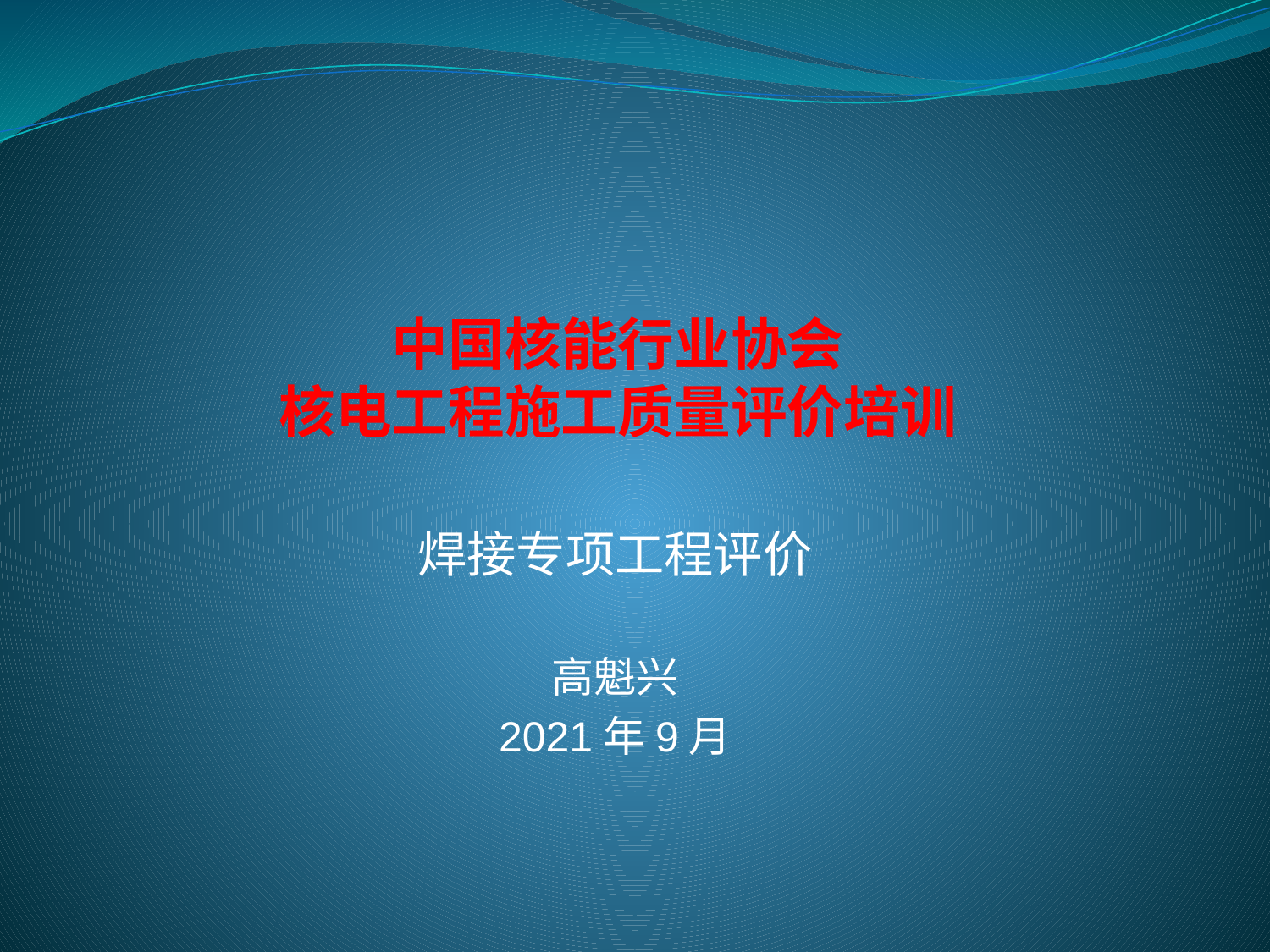

# 中国核能行业协会 核电工程施工质量评价培训

焊接专项工程评价

高魁兴
2021年9月